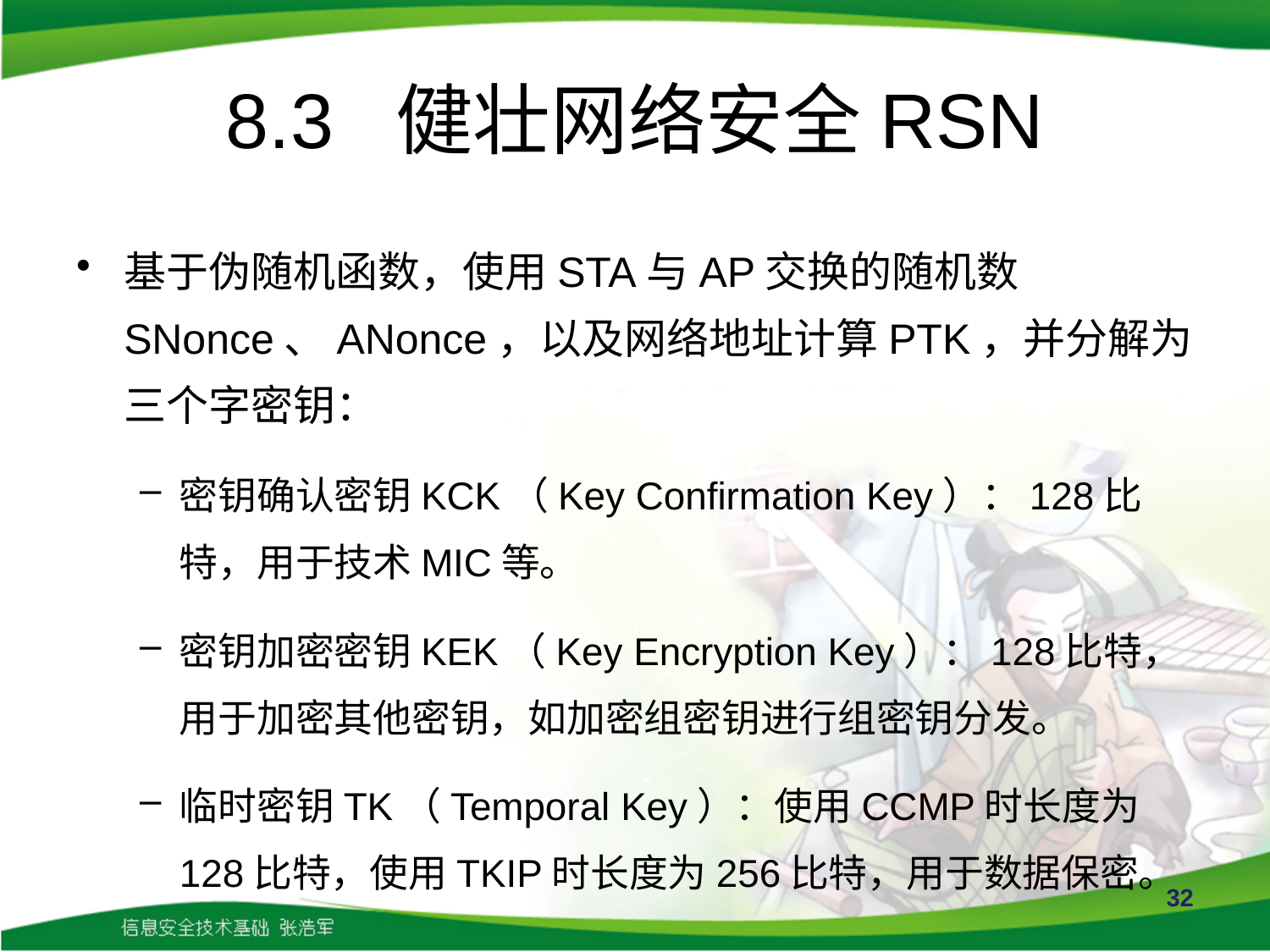

# 8.3  健壮网络安全RSN
基于伪随机函数，使用STA与AP交换的随机数SNonce、ANonce，以及网络地址计算PTK，并分解为三个字密钥：
密钥确认密钥KCK（Key Confirmation Key）：128比特，用于技术MIC等。
密钥加密密钥KEK（Key Encryption Key）：128比特，用于加密其他密钥，如加密组密钥进行组密钥分发。
临时密钥TK（Temporal Key）：使用CCMP时长度为128比特，使用TKIP时长度为256比特，用于数据保密。

32